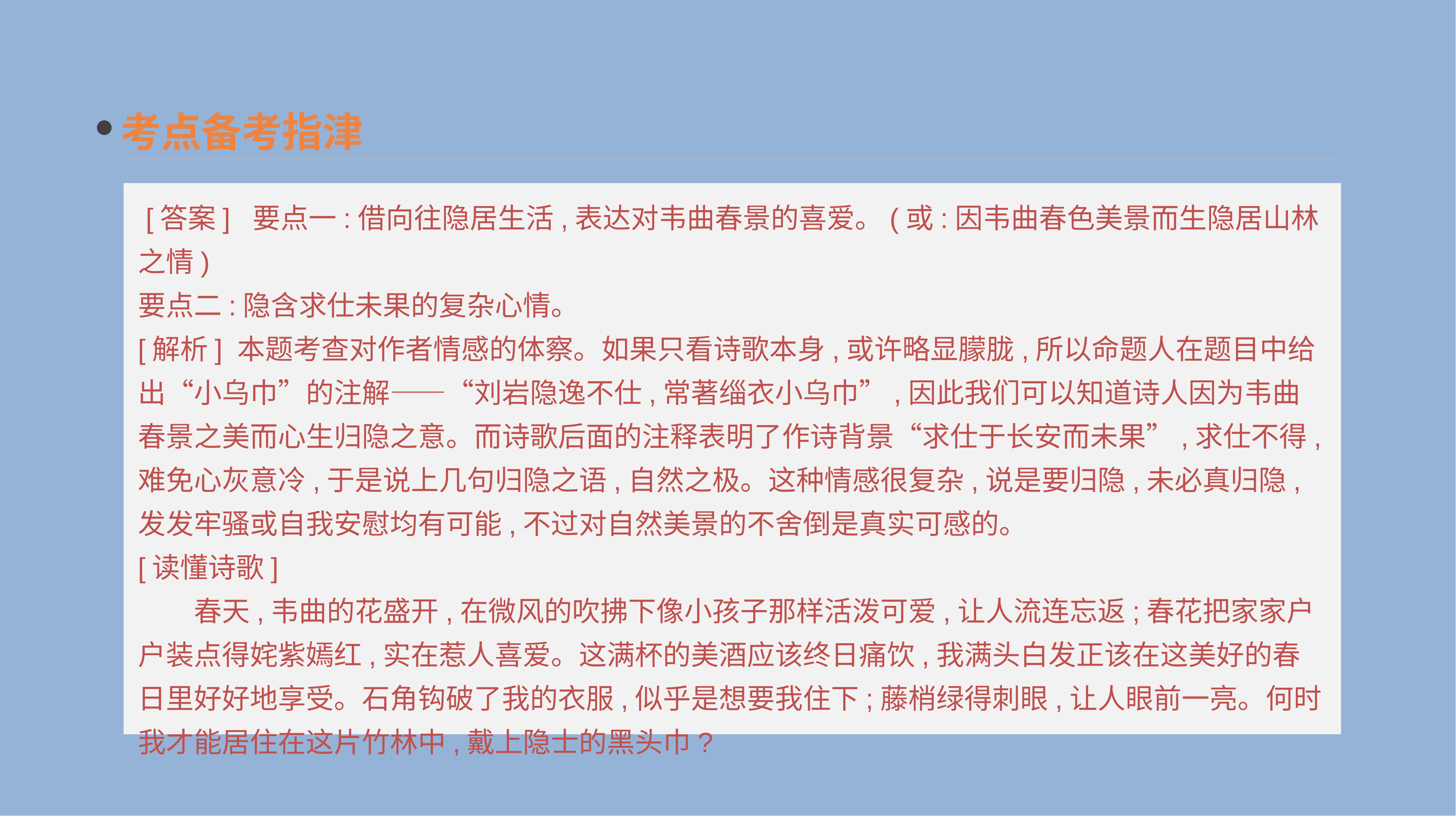

考点备考指津

 [答案]  要点一:借向往隐居生活,表达对韦曲春景的喜爱。(或:因韦曲春色美景而生隐居山林之情)
要点二:隐含求仕未果的复杂心情。
[解析] 本题考查对作者情感的体察。如果只看诗歌本身,或许略显朦胧,所以命题人在题目中给出“小乌巾”的注解——“刘岩隐逸不仕,常著缁衣小乌巾”,因此我们可以知道诗人因为韦曲春景之美而心生归隐之意。而诗歌后面的注释表明了作诗背景“求仕于长安而未果”,求仕不得,难免心灰意冷,于是说上几句归隐之语,自然之极。这种情感很复杂,说是要归隐,未必真归隐,发发牢骚或自我安慰均有可能,不过对自然美景的不舍倒是真实可感的。
[读懂诗歌]
　　春天,韦曲的花盛开,在微风的吹拂下像小孩子那样活泼可爱,让人流连忘返;春花把家家户户装点得姹紫嫣红,实在惹人喜爱。这满杯的美酒应该终日痛饮,我满头白发正该在这美好的春日里好好地享受。石角钩破了我的衣服,似乎是想要我住下;藤梢绿得刺眼,让人眼前一亮。何时我才能居住在这片竹林中,戴上隐士的黑头巾?